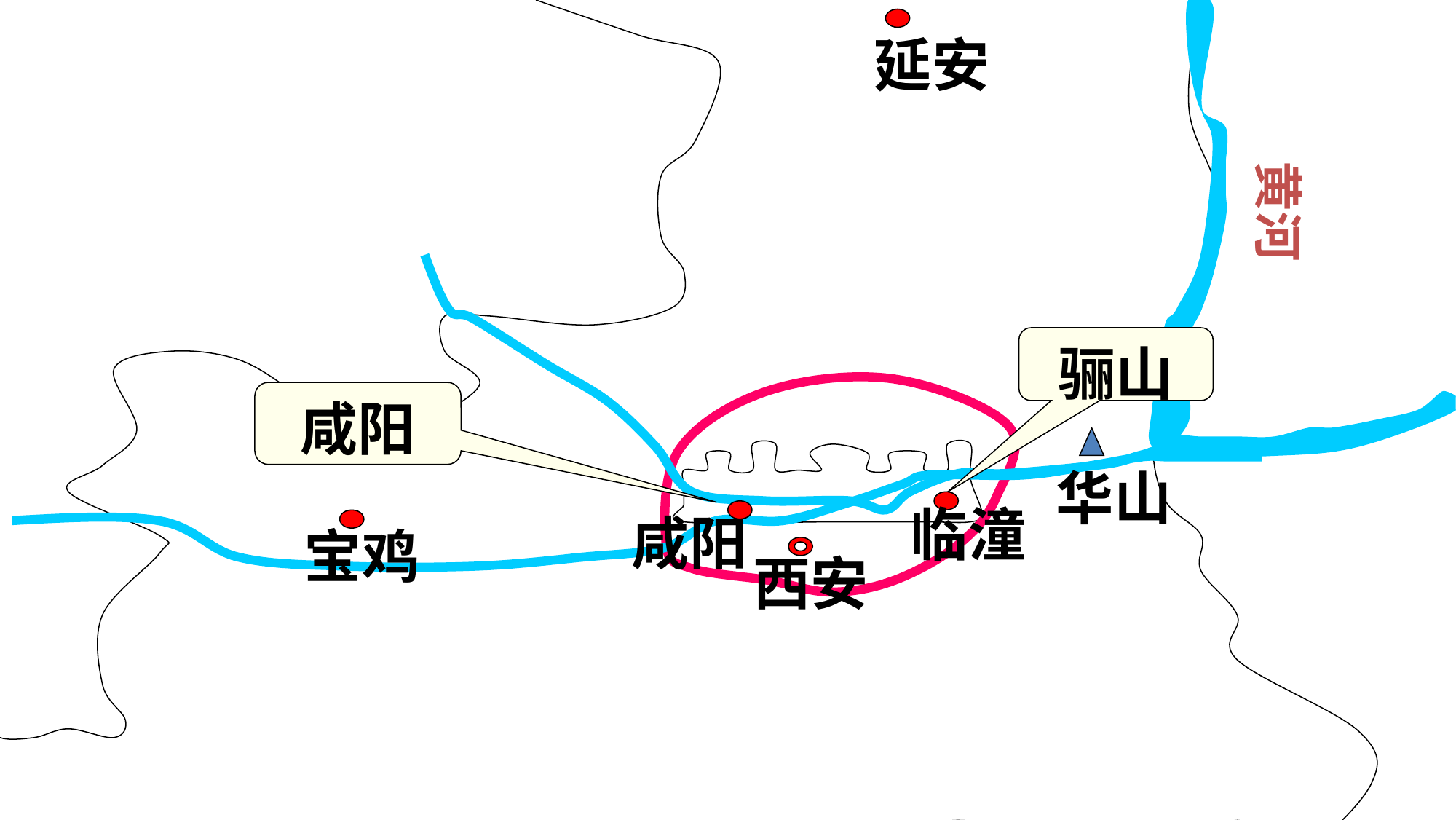

延安
黄河

骊山

咸阳

华山
临潼

咸阳

宝鸡

西安